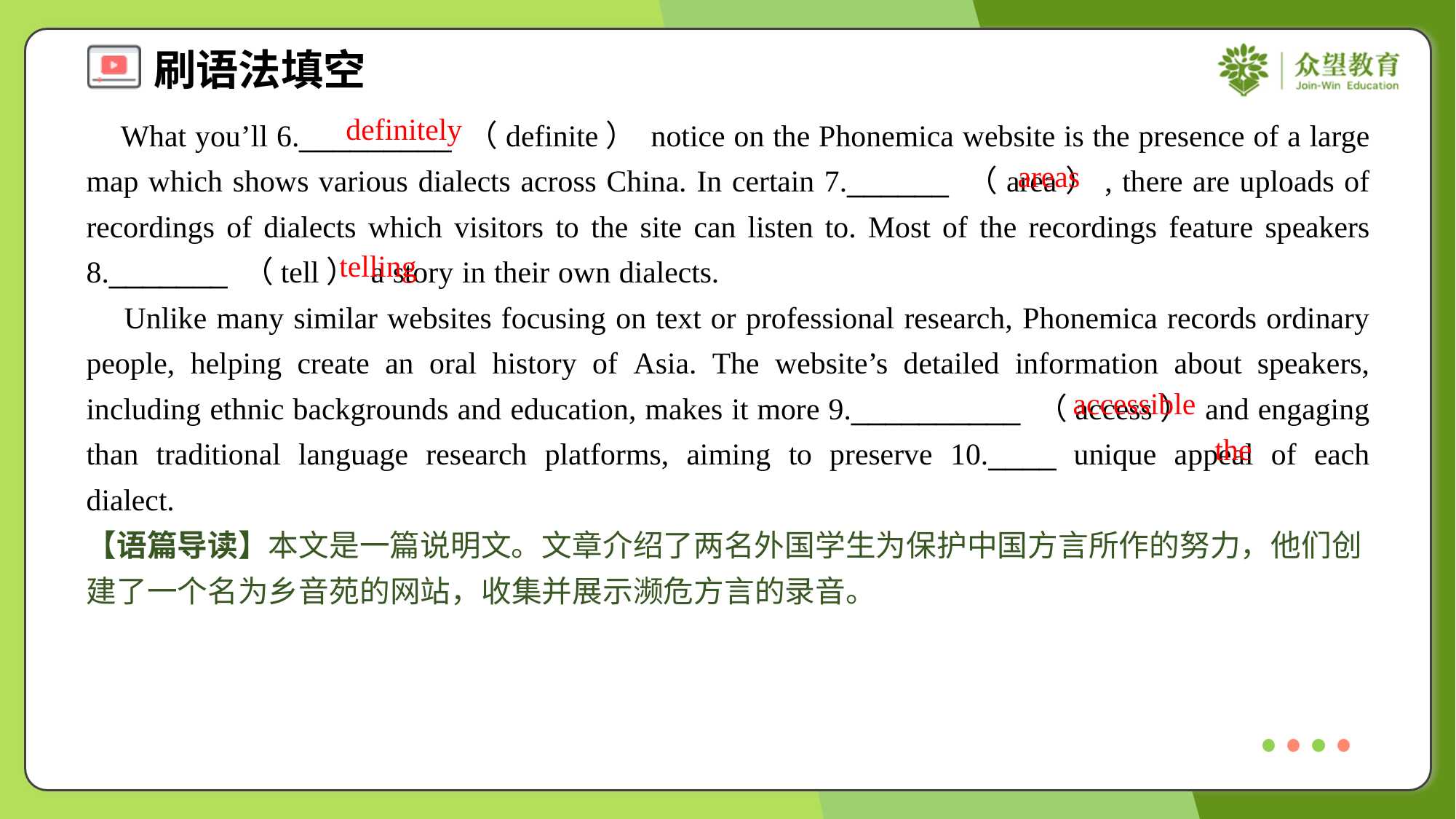

definitely
    What you’ll 6._________ （definite） notice on the Phonemica website is the presence of a large map which shows various dialects across China. In certain 7.______ （area）, there are uploads of recordings of dialects which visitors to the site can listen to. Most of the recordings feature speakers 8._______ （tell） a story in their own dialects.
    Unlike many similar websites focusing on text or professional research, Phonemica records ordinary people, helping create an oral history of Asia. The website’s detailed information about speakers, including ethnic backgrounds and education, makes it more 9.__________ （access） and engaging than traditional language research platforms, aiming to preserve 10.____ unique appeal of each dialect.#1.4
areas
telling
accessible
the
【语篇导读】本文是一篇说明文。文章介绍了两名外国学生为保护中国方言所作的努力，他们创建了一个名为乡音苑的网站，收集并展示濒危方言的录音。